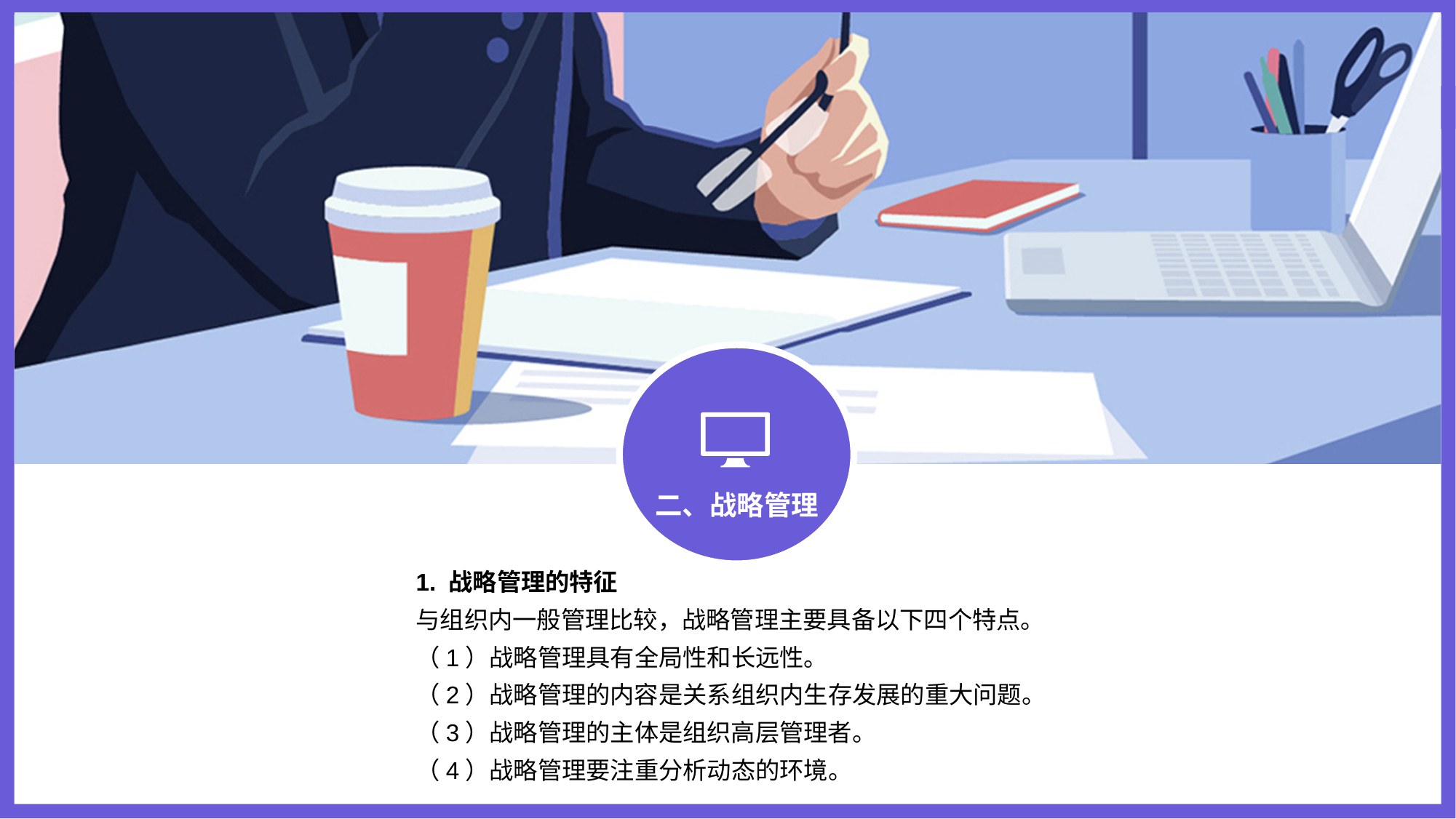

二、战略管理
1. 战略管理的特征
与组织内一般管理比较，战略管理主要具备以下四个特点。
（1）战略管理具有全局性和长远性。
（2）战略管理的内容是关系组织内生存发展的重大问题。
（3）战略管理的主体是组织高层管理者。
（4）战略管理要注重分析动态的环境。